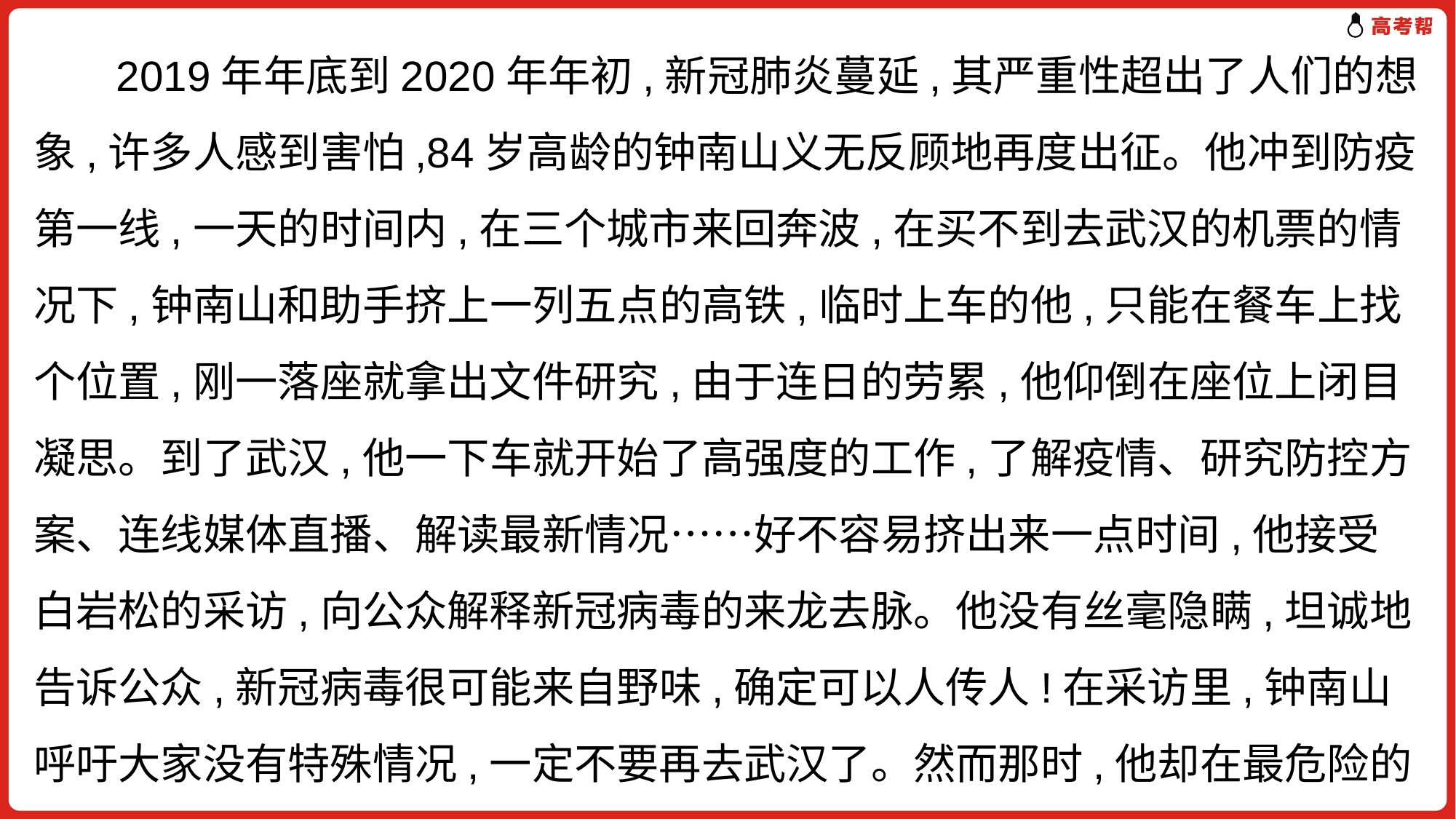

2019年年底到2020年年初,新冠肺炎蔓延,其严重性超出了人们的想象,许多人感到害怕,84岁高龄的钟南山义无反顾地再度出征。他冲到防疫第一线,一天的时间内,在三个城市来回奔波,在买不到去武汉的机票的情况下,钟南山和助手挤上一列五点的高铁,临时上车的他,只能在餐车上找个位置,刚一落座就拿出文件研究,由于连日的劳累,他仰倒在座位上闭目凝思。到了武汉,他一下车就开始了高强度的工作,了解疫情、研究防控方案、连线媒体直播、解读最新情况……好不容易挤出来一点时间,他接受白岩松的采访,向公众解释新冠病毒的来龙去脉。他没有丝毫隐瞒,坦诚地告诉公众,新冠病毒很可能来自野味,确定可以人传人!在采访里,钟南山呼吁大家没有特殊情况,一定不要再去武汉了。然而那时,他却在最危险的金银潭医院和死神掰手腕。